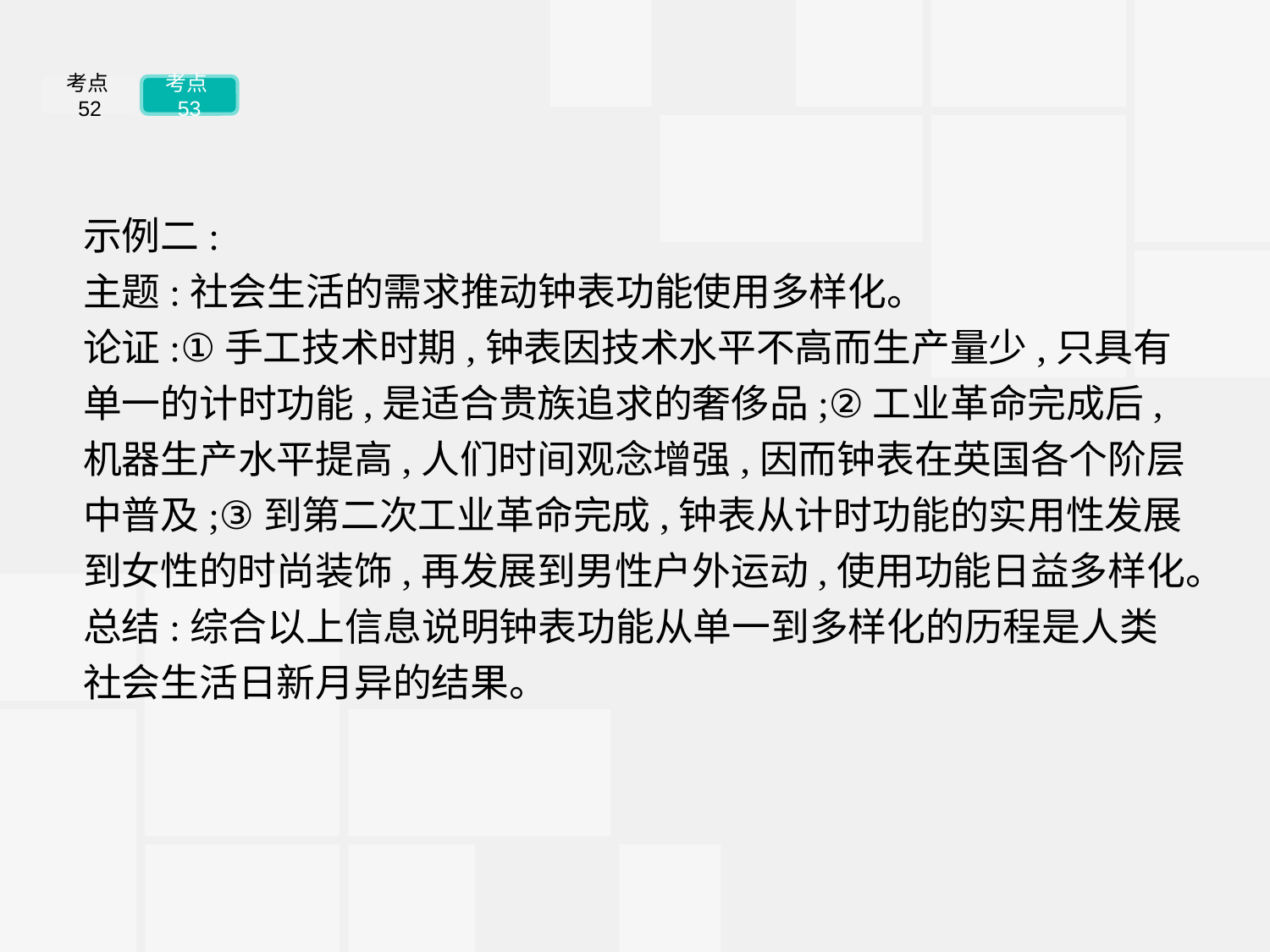

考点52
考点53
示例二:
主题:社会生活的需求推动钟表功能使用多样化。
论证:①手工技术时期,钟表因技术水平不高而生产量少,只具有单一的计时功能,是适合贵族追求的奢侈品;②工业革命完成后,机器生产水平提高,人们时间观念增强,因而钟表在英国各个阶层中普及;③到第二次工业革命完成,钟表从计时功能的实用性发展到女性的时尚装饰,再发展到男性户外运动,使用功能日益多样化。
总结:综合以上信息说明钟表功能从单一到多样化的历程是人类社会生活日新月异的结果。